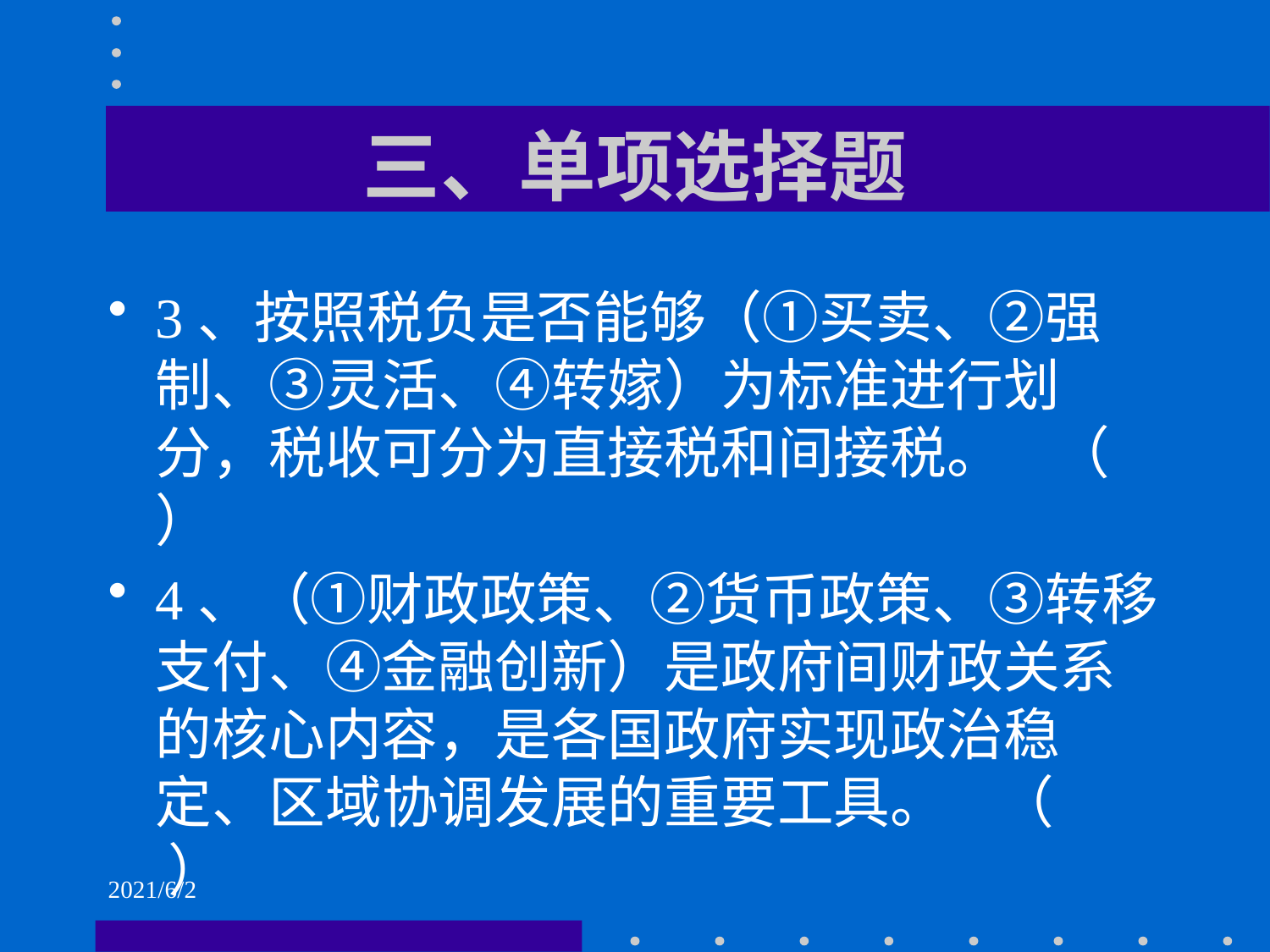

# 三、单项选择题
3、按照税负是否能够（①买卖、②强制、③灵活、④转嫁）为标准进行划分，税收可分为直接税和间接税。    （     ）
4、（①财政政策、②货币政策、③转移支付、④金融创新）是政府间财政关系的核心内容，是各国政府实现政治稳定、区域协调发展的重要工具。    （     ）
2021/6/2